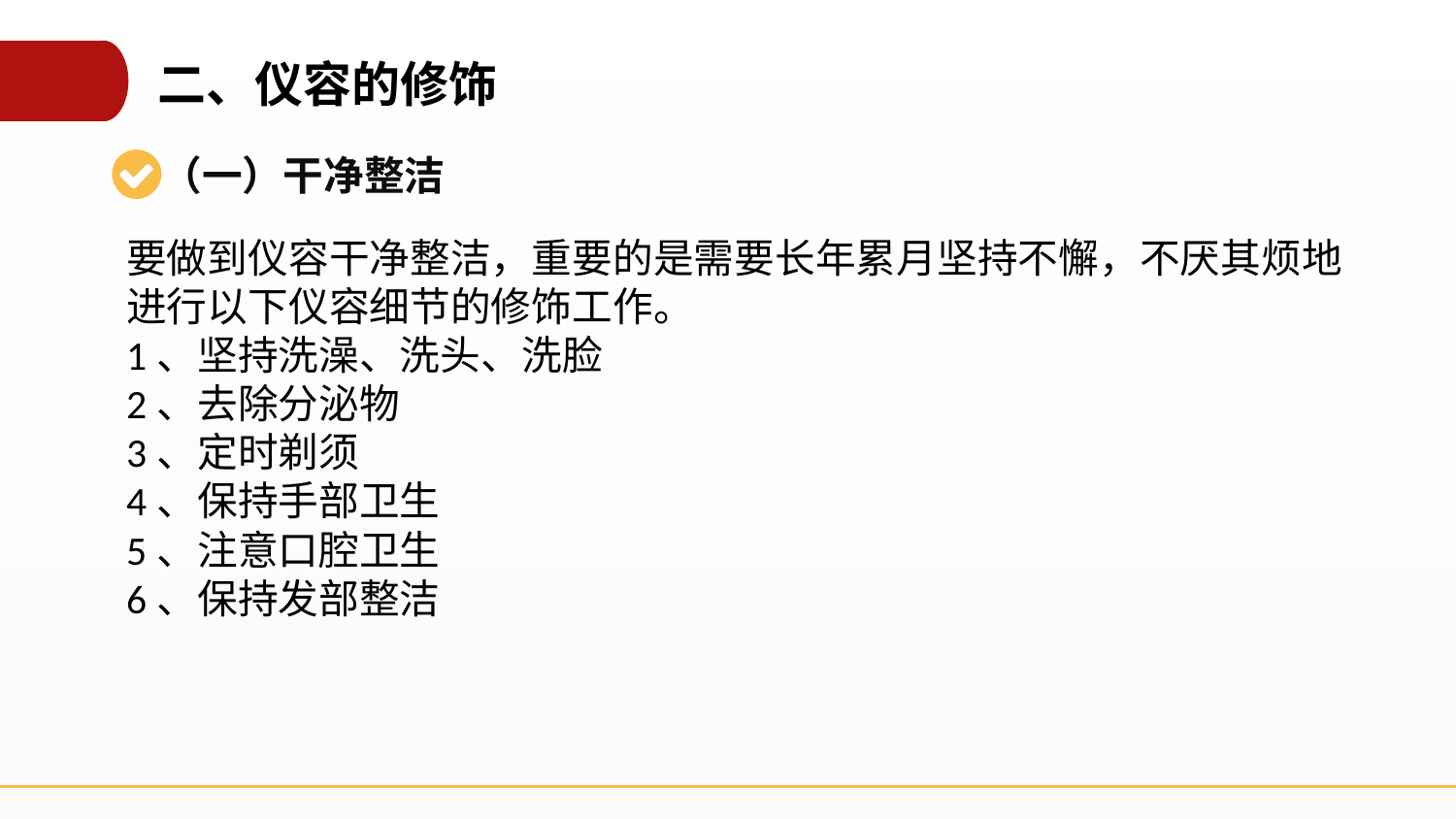

二、仪容的修饰

（一）干净整洁
要做到仪容干净整洁，重要的是需要长年累月坚持不懈，不厌其烦地进行以下仪容细节的修饰工作。
1、坚持洗澡、洗头、洗脸
2、去除分泌物
3、定时剃须
4、保持手部卫生
5、注意口腔卫生
6、保持发部整洁